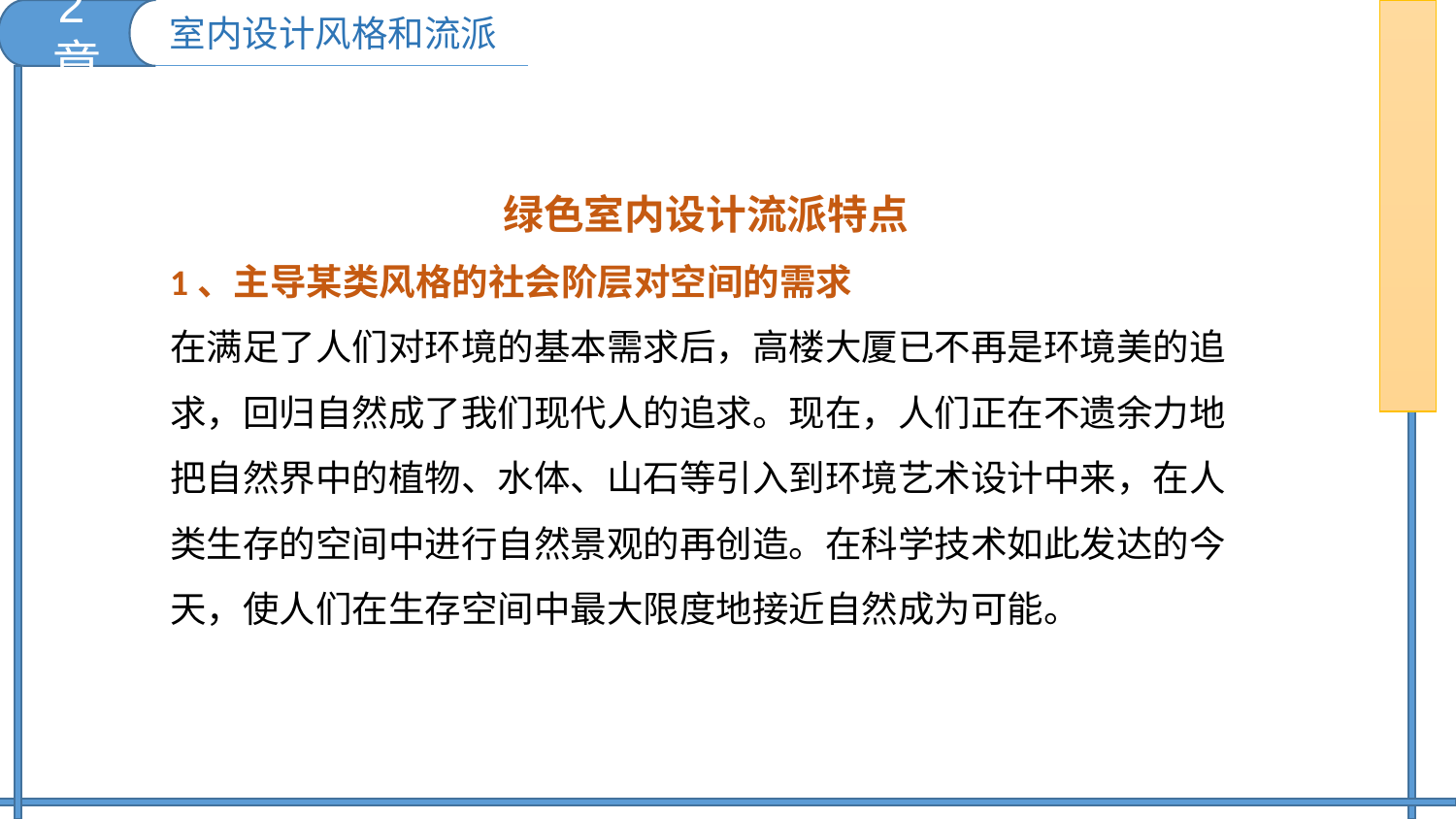

2章

室内设计风格和流派

绿色室内设计流派特点
1、主导某类风格的社会阶层对空间的需求
在满足了人们对环境的基本需求后，高楼大厦已不再是环境美的追求，回归自然成了我们现代人的追求。现在，人们正在不遗余力地把自然界中的植物、水体、山石等引入到环境艺术设计中来，在人类生存的空间中进行自然景观的再创造。在科学技术如此发达的今天，使人们在生存空间中最大限度地接近自然成为可能。